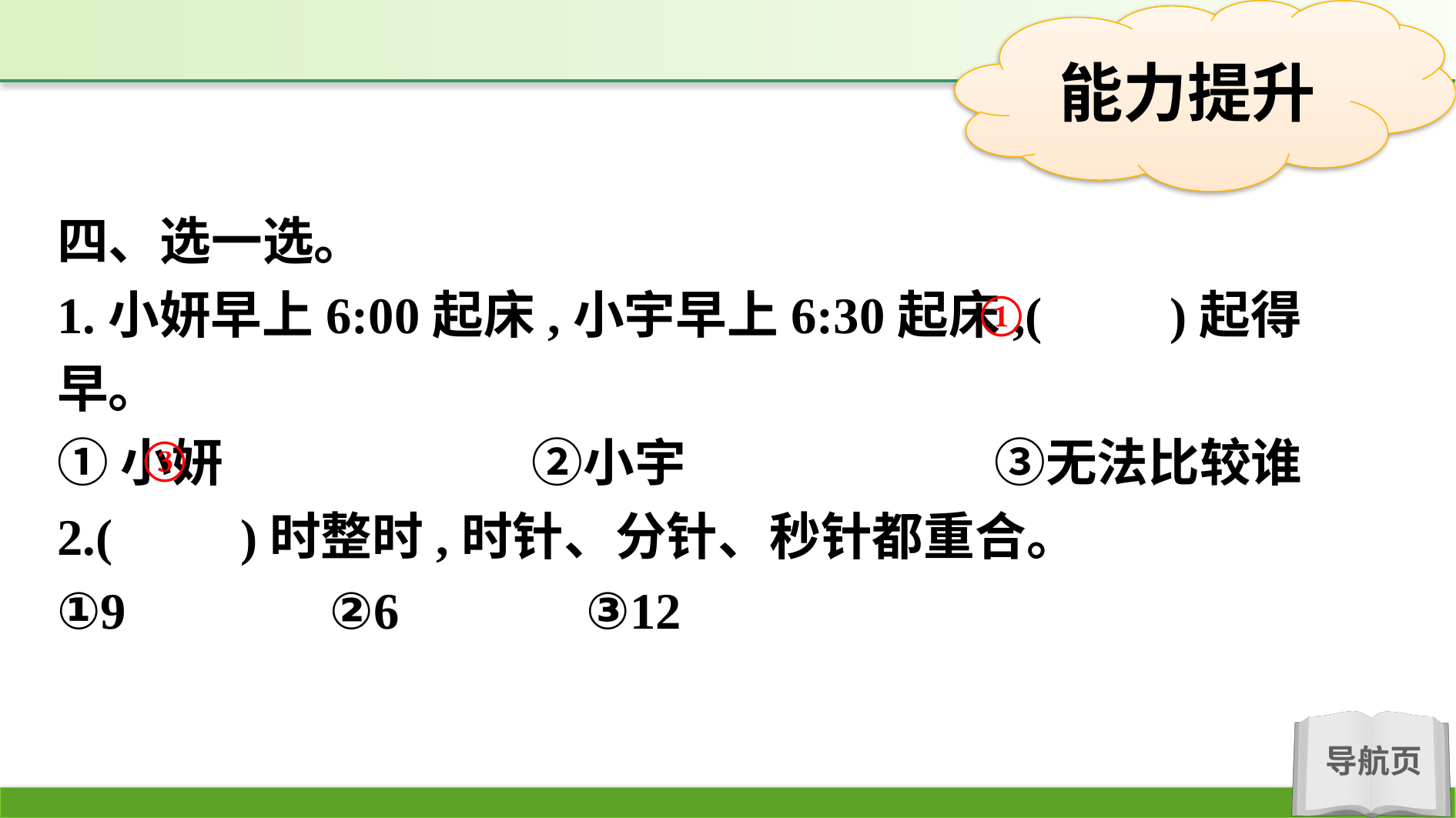

四、选一选。
1.小妍早上6:00起床,小宇早上6:30起床,(　　)起得早。
①小妍　　　　　　②小宇　　　　　　③无法比较谁
2.(　　)时整时,时针、分针、秒针都重合。
①9		②6		③12
①
③